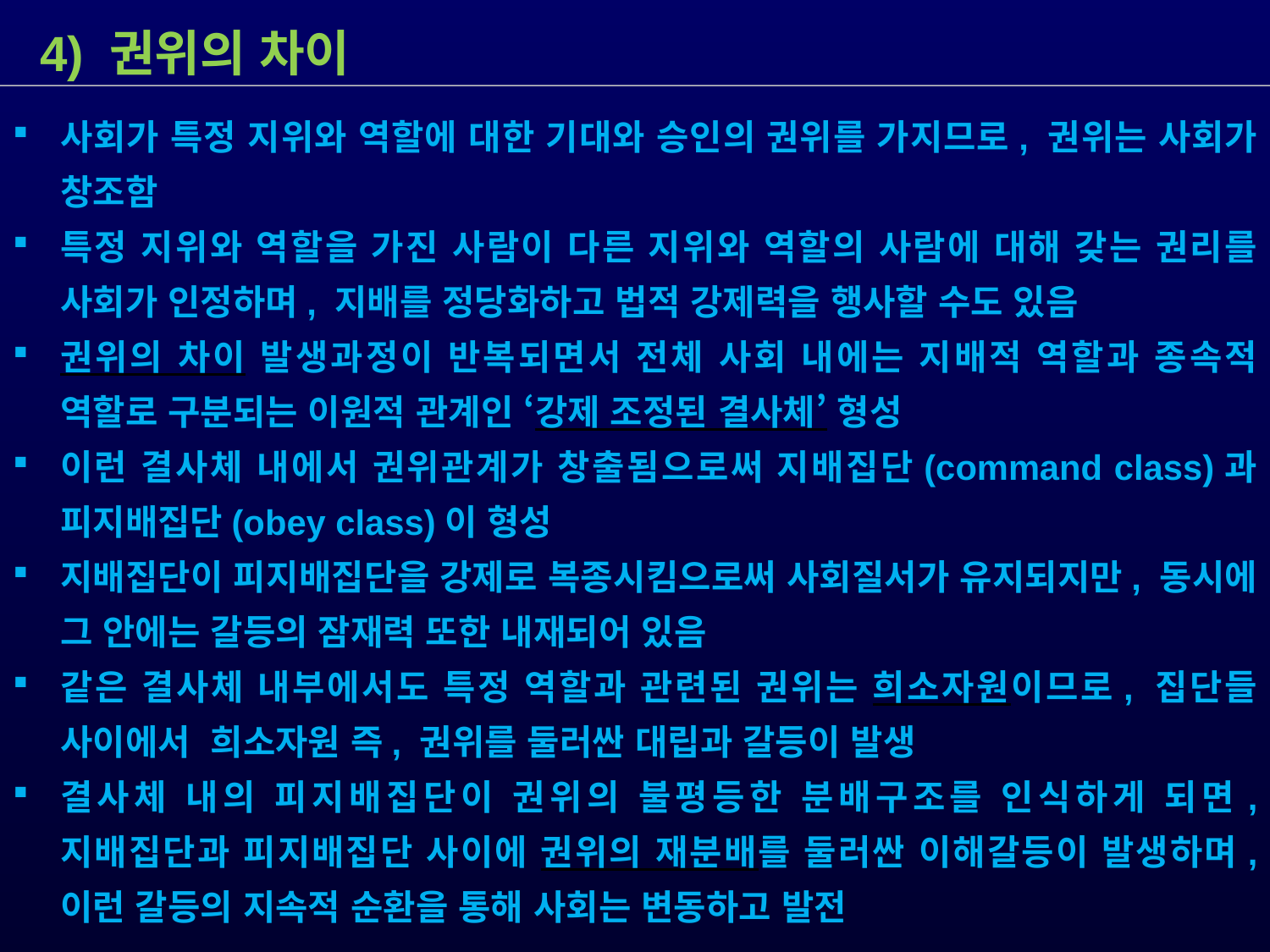

4) 권위의 차이

사회가 특정 지위와 역할에 대한 기대와 승인의 권위를 가지므로, 권위는 사회가 창조함
특정 지위와 역할을 가진 사람이 다른 지위와 역할의 사람에 대해 갖는 권리를 사회가 인정하며, 지배를 정당화하고 법적 강제력을 행사할 수도 있음
권위의 차이 발생과정이 반복되면서 전체 사회 내에는 지배적 역할과 종속적 역할로 구분되는 이원적 관계인 ‘강제 조정된 결사체’ 형성
이런 결사체 내에서 권위관계가 창출됨으로써 지배집단(command class)과 피지배집단(obey class)이 형성
지배집단이 피지배집단을 강제로 복종시킴으로써 사회질서가 유지되지만, 동시에 그 안에는 갈등의 잠재력 또한 내재되어 있음
같은 결사체 내부에서도 특정 역할과 관련된 권위는 희소자원이므로, 집단들 사이에서  희소자원 즉, 권위를 둘러싼 대립과 갈등이 발생
결사체 내의 피지배집단이 권위의 불평등한 분배구조를 인식하게 되면, 지배집단과 피지배집단 사이에 권위의 재분배를 둘러싼 이해갈등이 발생하며, 이런 갈등의 지속적 순환을 통해 사회는 변동하고 발전